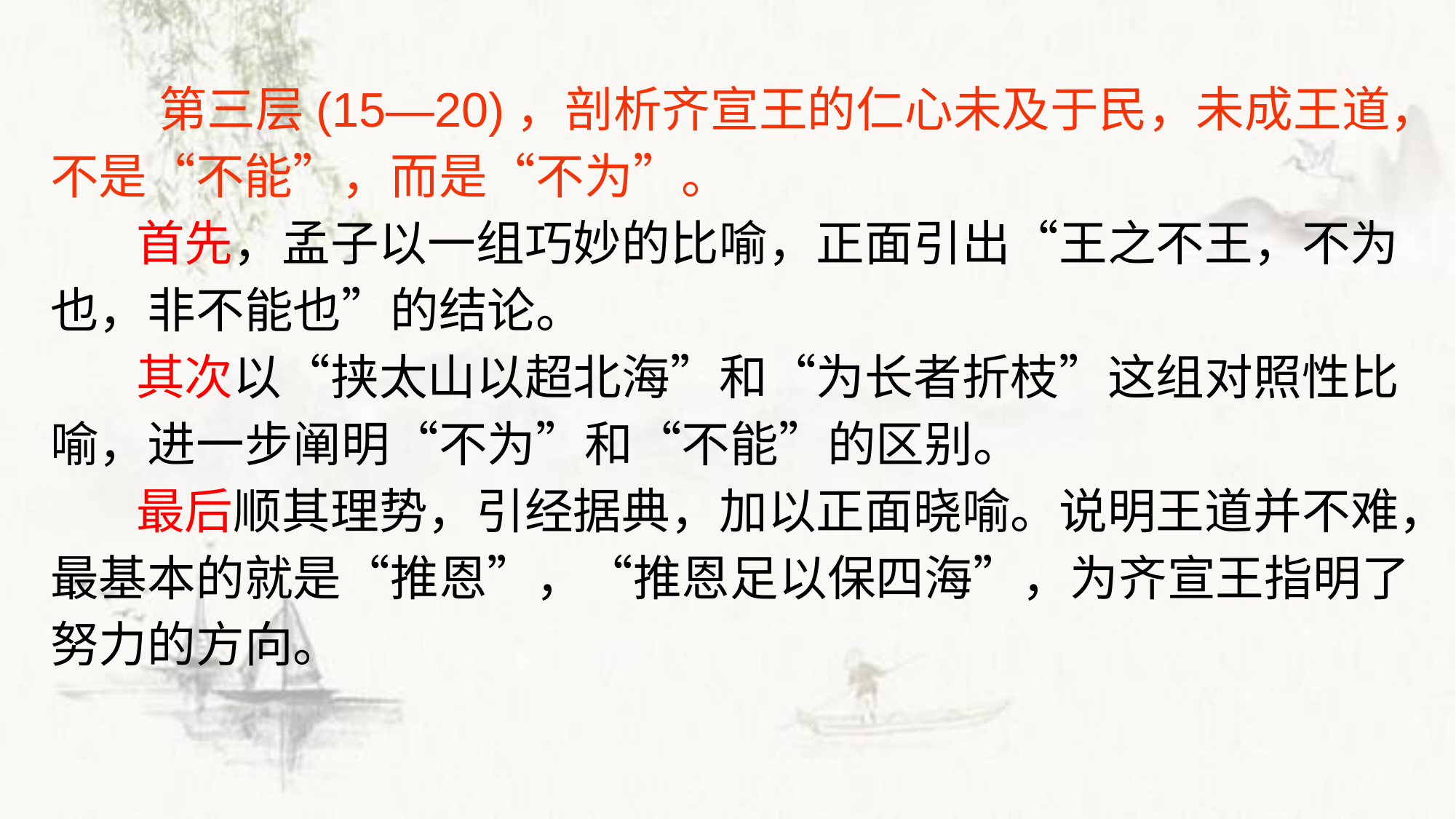

第三层(15—20)，剖析齐宣王的仁心未及于民，未成王道，不是“不能”，而是“不为”。
首先，孟子以一组巧妙的比喻，正面引出“王之不王，不为也，非不能也”的结论。
其次以“挟太山以超北海”和“为长者折枝”这组对照性比喻，进一步阐明“不为”和“不能”的区别。
最后顺其理势，引经据典，加以正面晓喻。说明王道并不难，最基本的就是“推恩”，“推恩足以保四海”，为齐宣王指明了努力的方向。